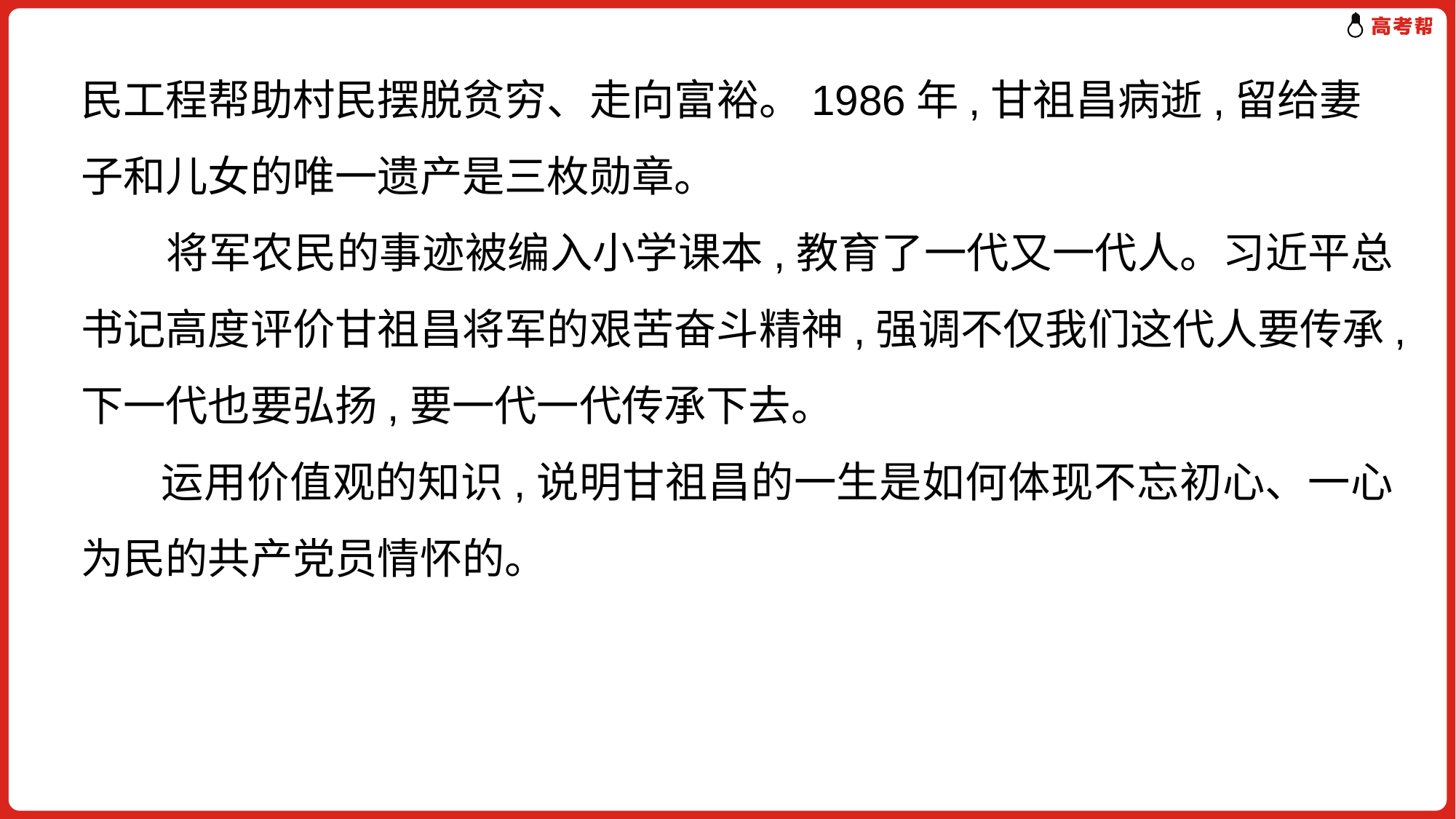

民工程帮助村民摆脱贫穷、走向富裕。1986年,甘祖昌病逝,留给妻子和儿女的唯一遗产是三枚勋章。
　　将军农民的事迹被编入小学课本,教育了一代又一代人。习近平总书记高度评价甘祖昌将军的艰苦奋斗精神,强调不仅我们这代人要传承,下一代也要弘扬,要一代一代传承下去。
       运用价值观的知识,说明甘祖昌的一生是如何体现不忘初心、一心为民的共产党员情怀的。